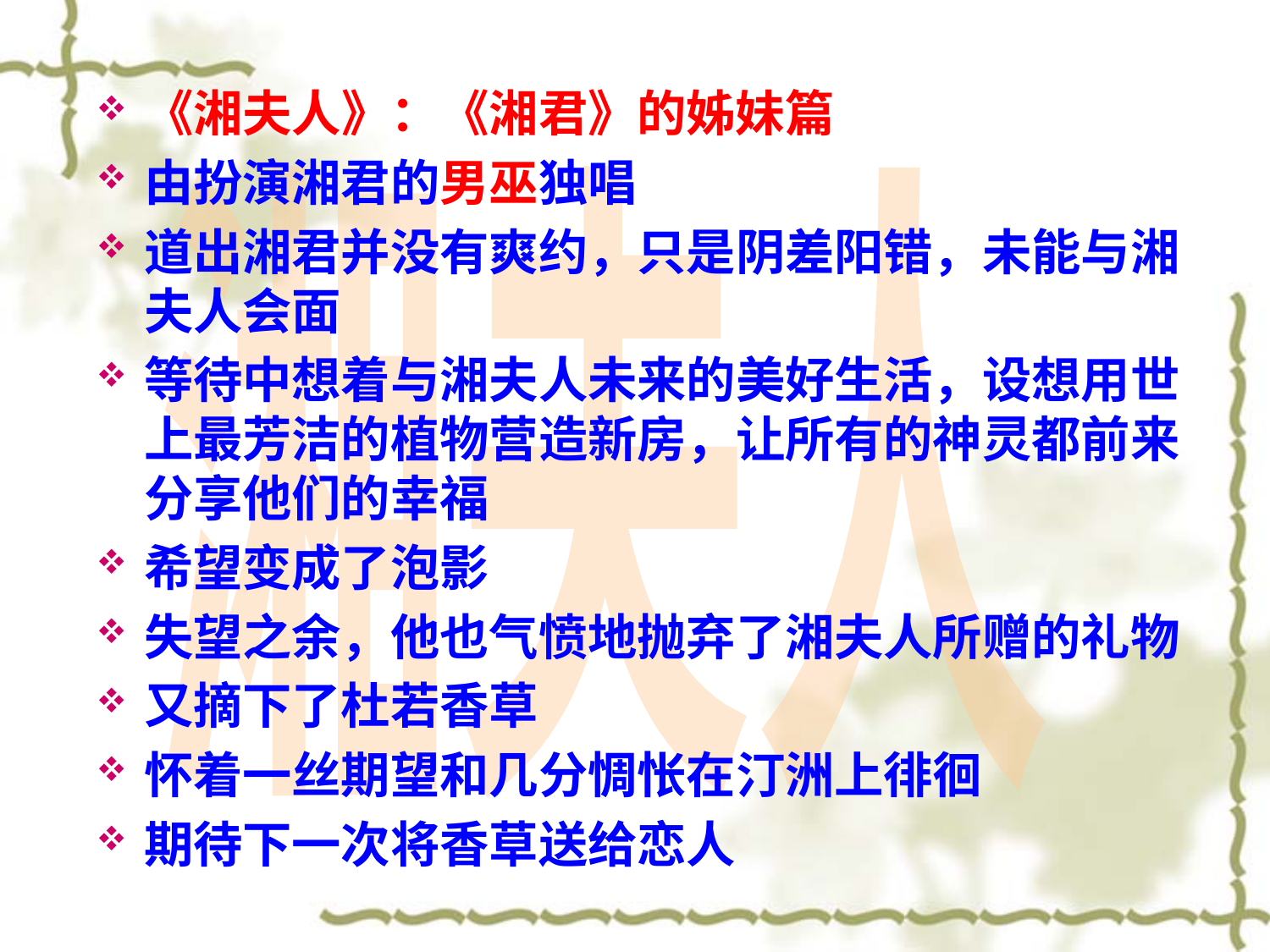

《湘夫人》：《湘君》的姊妹篇
由扮演湘君的男巫独唱
道出湘君并没有爽约，只是阴差阳错，未能与湘夫人会面
等待中想着与湘夫人未来的美好生活，设想用世上最芳洁的植物营造新房，让所有的神灵都前来分享他们的幸福
希望变成了泡影
失望之余，他也气愤地抛弃了湘夫人所赠的礼物
又摘下了杜若香草
怀着一丝期望和几分惆怅在汀洲上徘徊
期待下一次将香草送给恋人
湘夫人